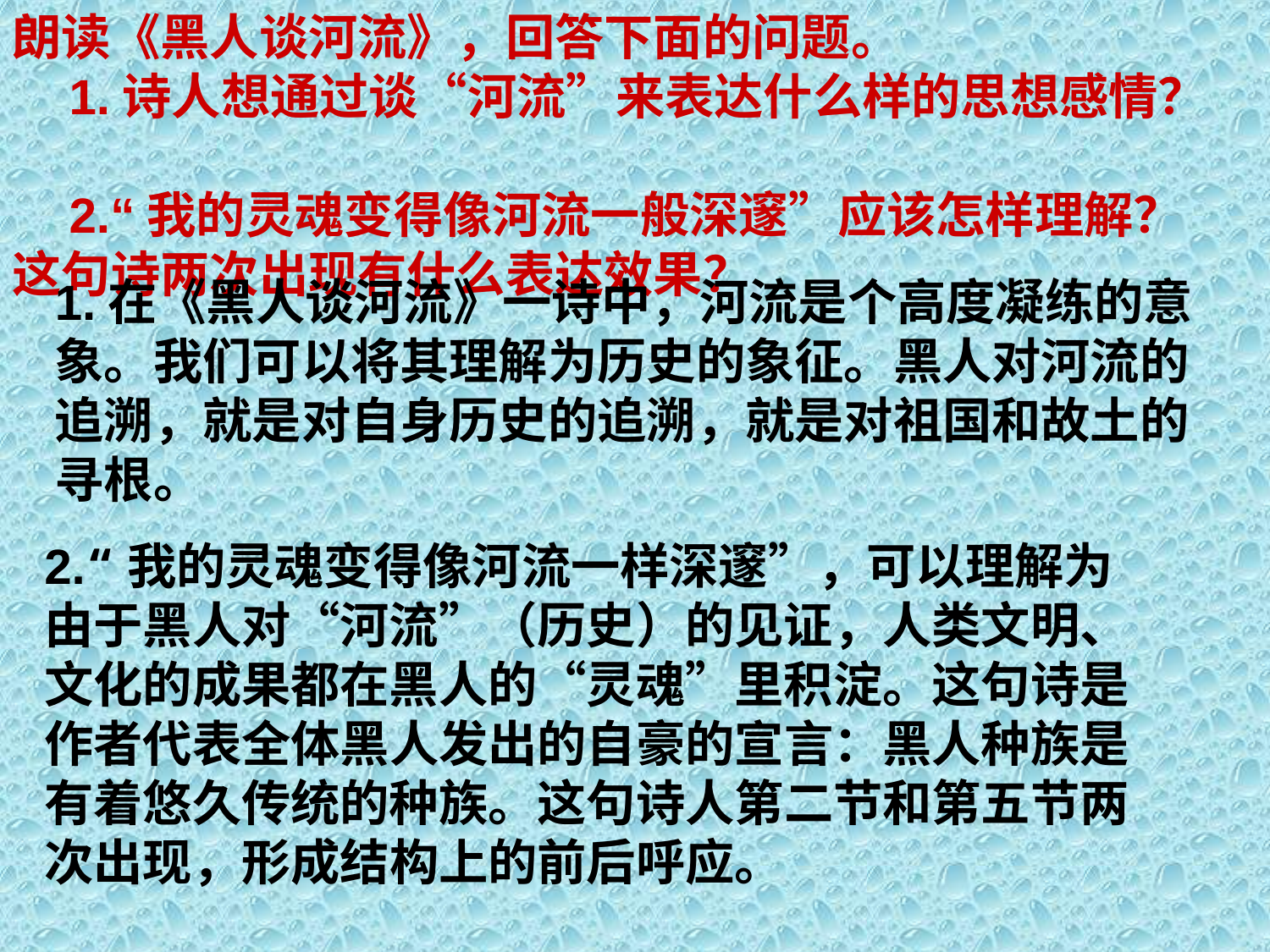

朗读《黑人谈河流》，回答下面的问题。
    1.诗人想通过谈“河流”来表达什么样的思想感情？
    2.“我的灵魂变得像河流一般深邃”应该怎样理解？这句诗两次出现有什么表达效果？
1.在《黑人谈河流》一诗中，河流是个高度凝练的意象。我们可以将其理解为历史的象征。黑人对河流的追溯，就是对自身历史的追溯，就是对祖国和故土的寻根。
2.“我的灵魂变得像河流一样深邃”，可以理解为由于黑人对“河流”（历史）的见证，人类文明、文化的成果都在黑人的“灵魂”里积淀。这句诗是作者代表全体黑人发出的自豪的宣言：黑人种族是有着悠久传统的种族。这句诗人第二节和第五节两次出现，形成结构上的前后呼应。